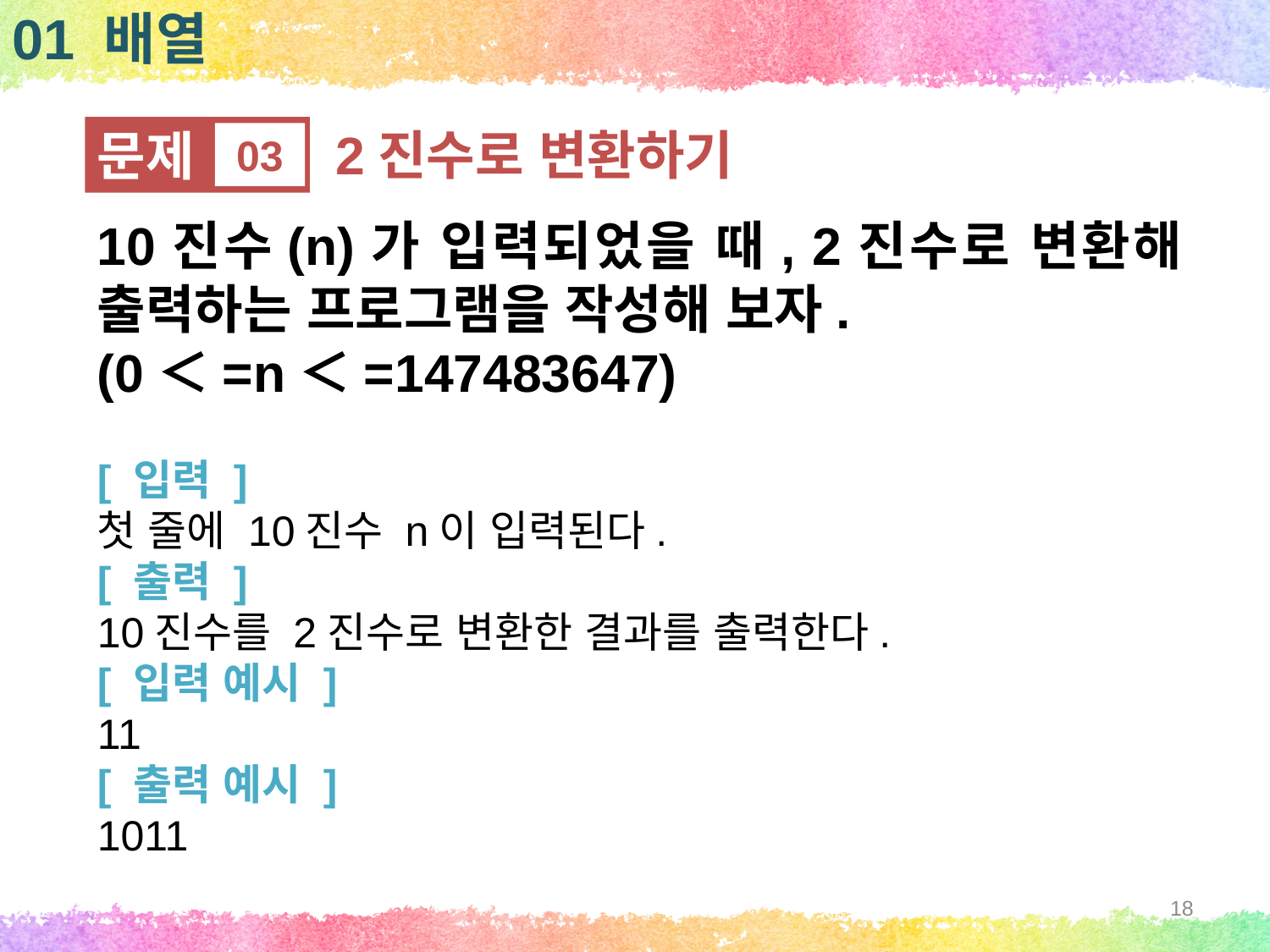

01 배열
문제
03
2진수로 변환하기
10진수(n)가 입력되었을 때, 2진수로 변환해 출력하는 프로그램을 작성해 보자.
(0＜=n＜=147483647)

[ 입력 ]
첫 줄에 10진수 n이 입력된다.
[ 출력 ]
10진수를 2진수로 변환한 결과를 출력한다.
[ 입력 예시 ]
11
[ 출력 예시 ]
1011
18